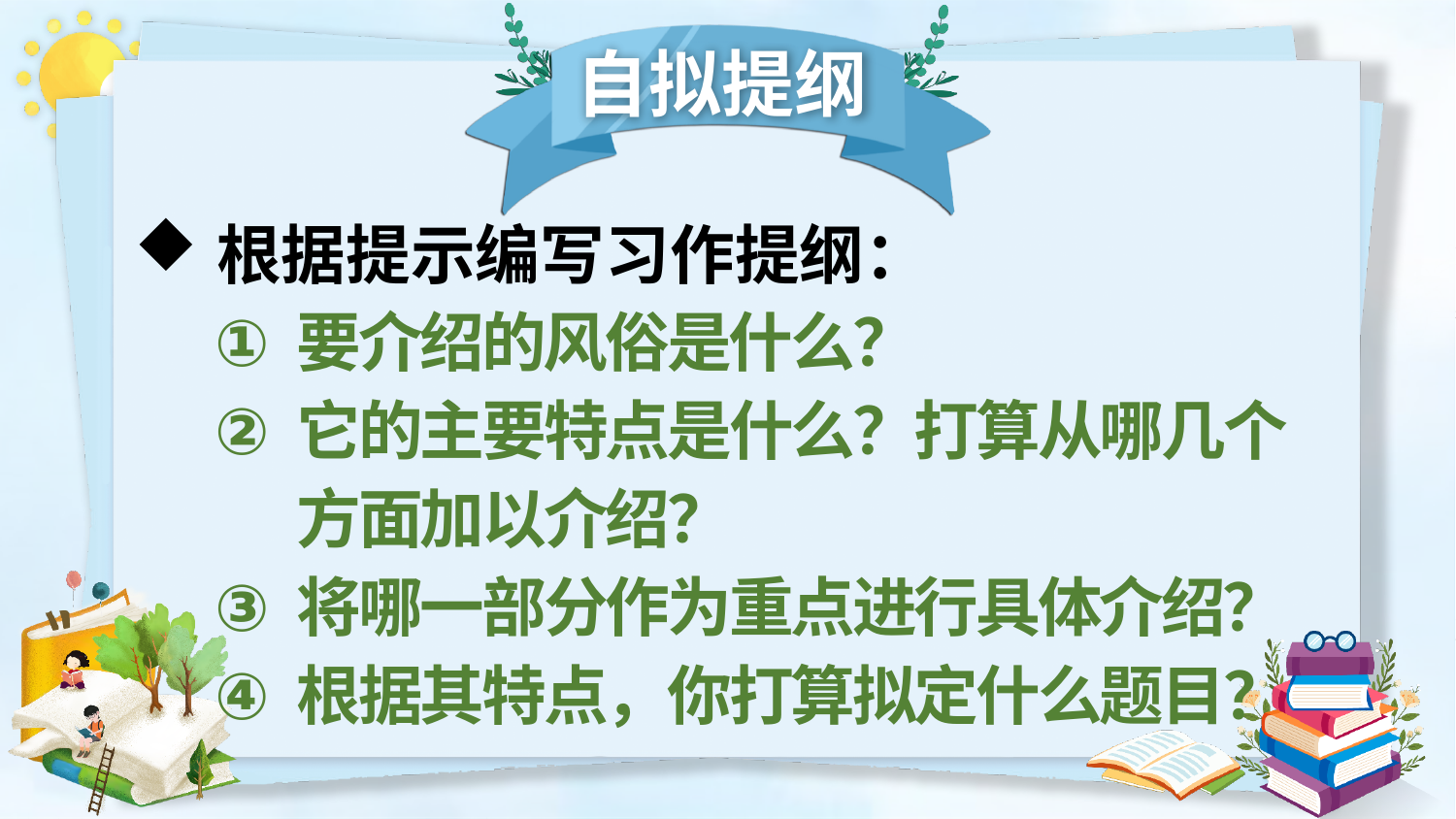

自拟提纲
根据提示编写习作提纲：
要介绍的风俗是什么？
它的主要特点是什么？打算从哪几个方面加以介绍？
将哪一部分作为重点进行具体介绍？
根据其特点，你打算拟定什么题目？